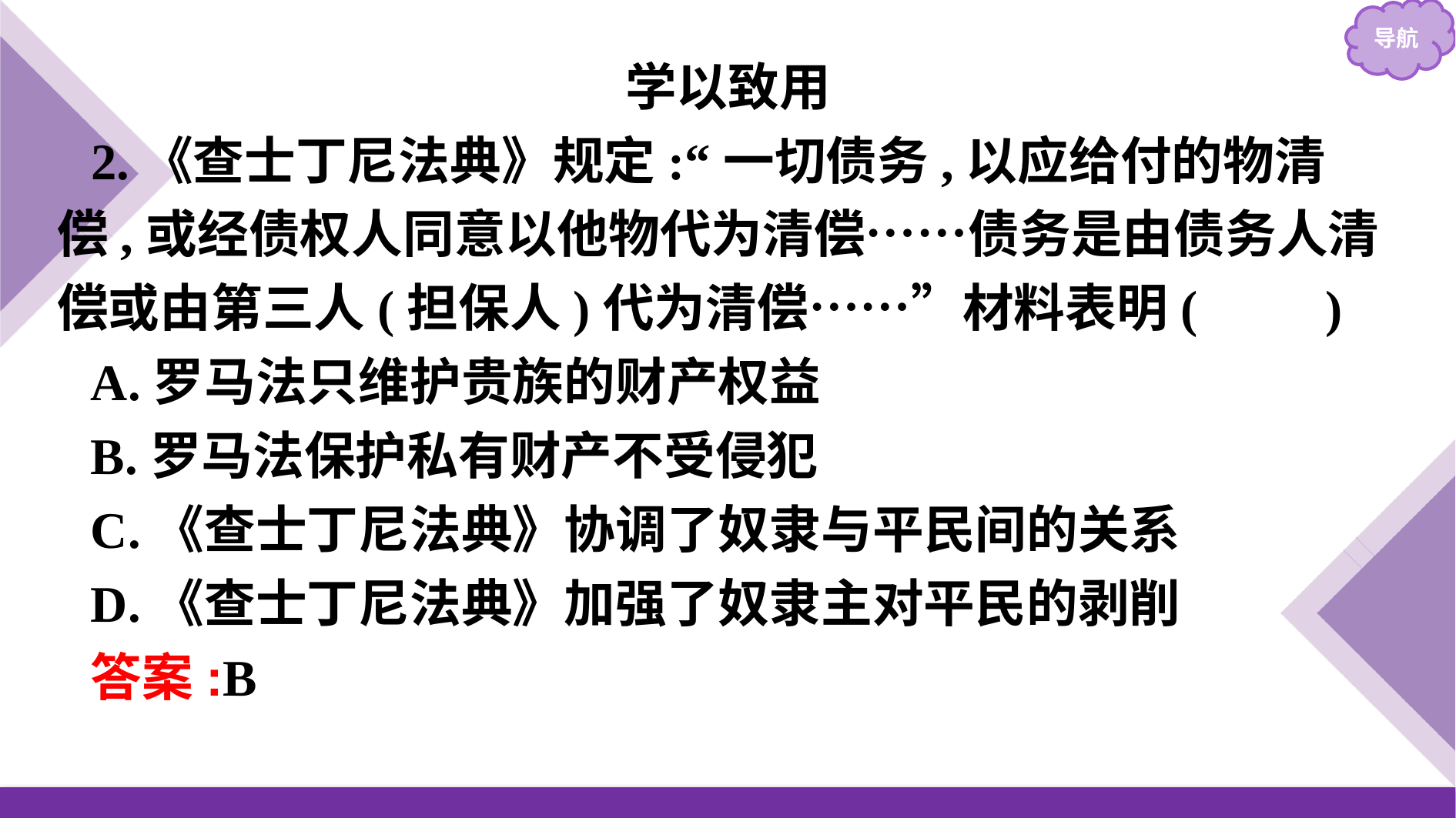

学以致用
2.《查士丁尼法典》规定:“一切债务,以应给付的物清偿,或经债权人同意以他物代为清偿……债务是由债务人清偿或由第三人(担保人)代为清偿……”材料表明(　　)
A.罗马法只维护贵族的财产权益
B.罗马法保护私有财产不受侵犯
C.《查士丁尼法典》协调了奴隶与平民间的关系
D.《查士丁尼法典》加强了奴隶主对平民的剥削
答案:B